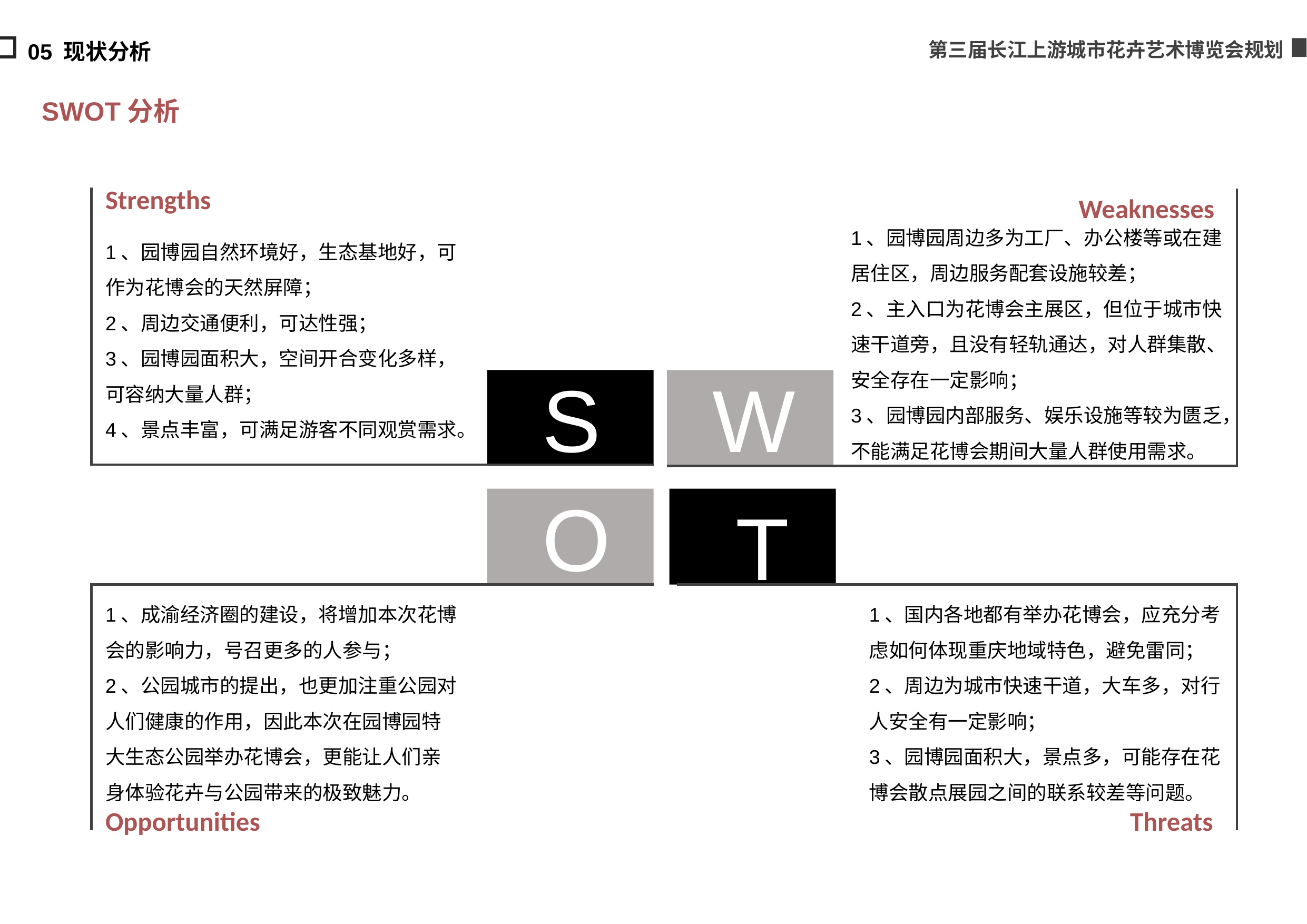

05 现状分析
SWOT分析
Strengths

Weaknesses

1、园博园周边多为工厂、办公楼等或在建居住区，周边服务配套设施较差；
2、主入口为花博会主展区，但位于城市快速干道旁，且没有轻轨通达，对人群集散、安全存在一定影响；
3、园博园内部服务、娱乐设施等较为匮乏，不能满足花博会期间大量人群使用需求。

1、园博园自然环境好，生态基地好，可作为花博会的天然屏障；
2、周边交通便利，可达性强；
3、园博园面积大，空间开合变化多样，可容纳大量人群；
4、景点丰富，可满足游客不同观赏需求。

S
W

O

T

1、成渝经济圈的建设，将增加本次花博会的影响力，号召更多的人参与；
2、公园城市的提出，也更加注重公园对人们健康的作用，因此本次在园博园特大生态公园举办花博会，更能让人们亲身体验花卉与公园带来的极致魅力。

1、国内各地都有举办花博会，应充分考虑如何体现重庆地域特色，避免雷同；
2、周边为城市快速干道，大车多，对行人安全有一定影响；
3、园博园面积大，景点多，可能存在花博会散点展园之间的联系较差等问题。

Opportunities
Threats